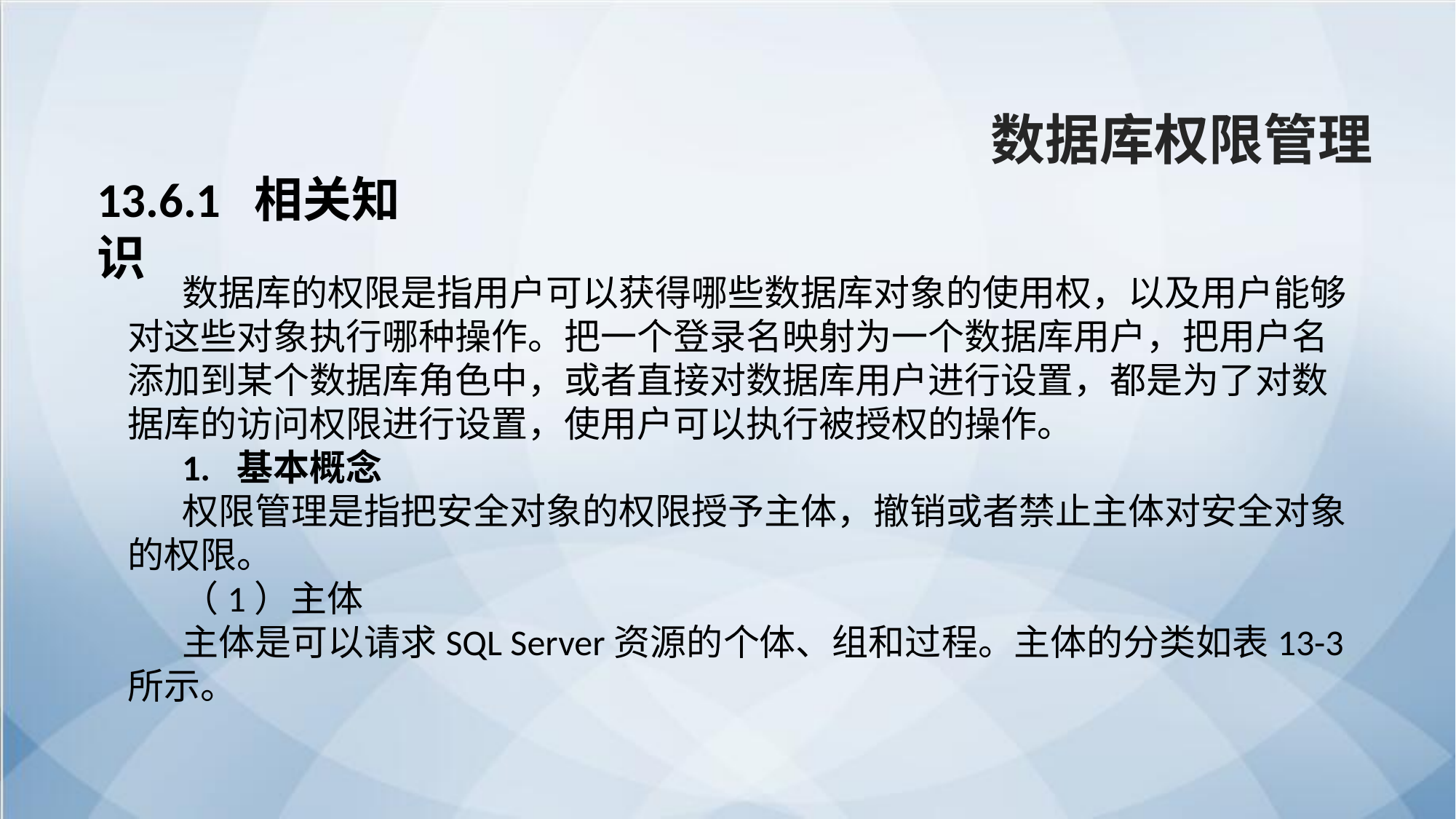

数据库权限管理
13.6.1  相关知识
数据库的权限是指用户可以获得哪些数据库对象的使用权，以及用户能够对这些对象执行哪种操作。把一个登录名映射为一个数据库用户，把用户名添加到某个数据库角色中，或者直接对数据库用户进行设置，都是为了对数据库的访问权限进行设置，使用户可以执行被授权的操作。
1.	基本概念
权限管理是指把安全对象的权限授予主体，撤销或者禁止主体对安全对象的权限。
（1）主体
主体是可以请求SQL Server资源的个体、组和过程。主体的分类如表13-3所示。